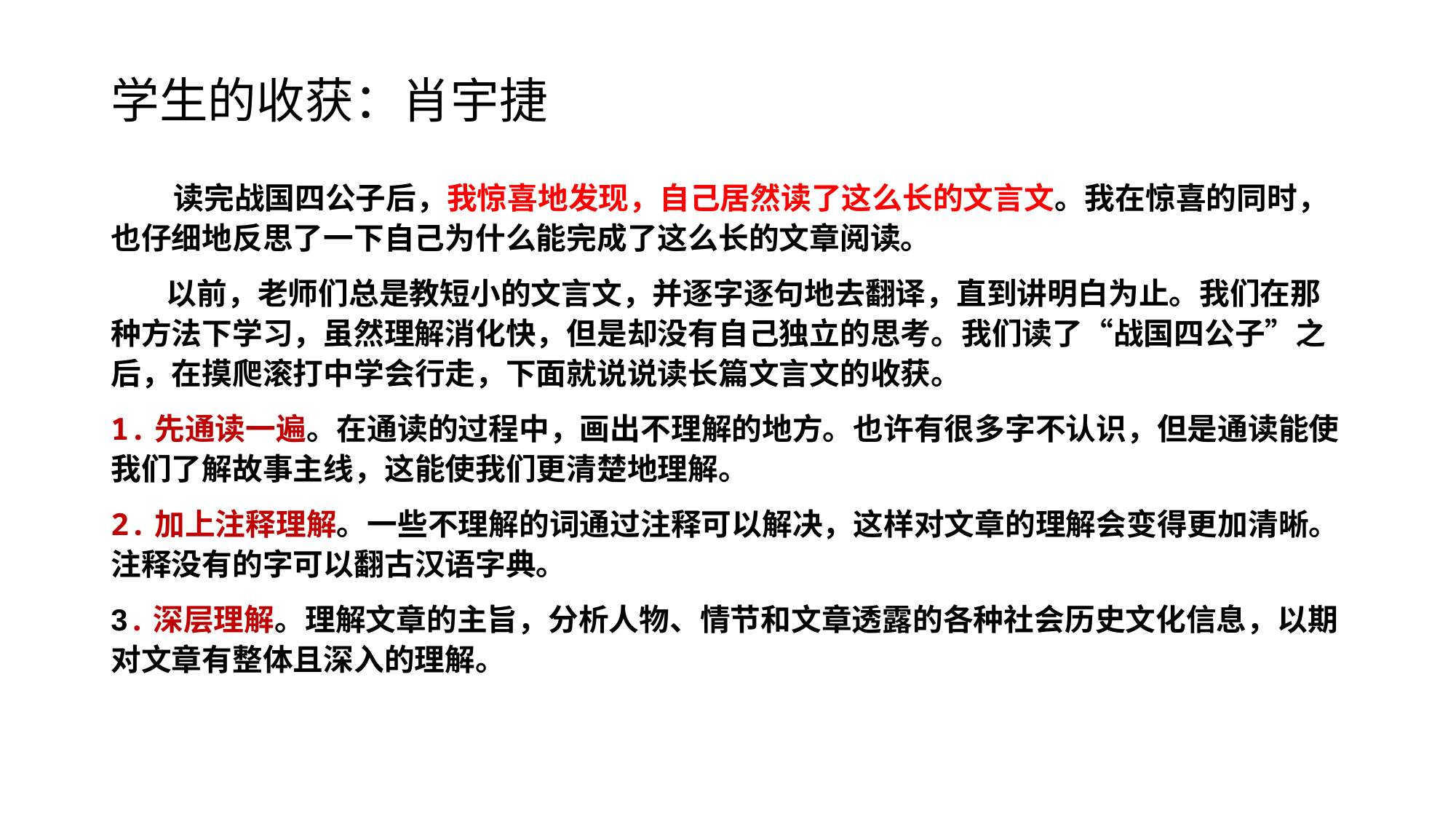

# 学生的收获：肖宇捷
        读完战国四公子后，我惊喜地发现，自己居然读了这么长的文言文。我在惊喜的同时，也仔细地反思了一下自己为什么能完成了这么长的文章阅读。
       以前，老师们总是教短小的文言文，并逐字逐句地去翻译，直到讲明白为止。我们在那种方法下学习，虽然理解消化快，但是却没有自己独立的思考。我们读了“战国四公子”之后，在摸爬滚打中学会行走，下面就说说读长篇文言文的收获。
1.先通读一遍。在通读的过程中，画出不理解的地方。也许有很多字不认识，但是通读能使我们了解故事主线，这能使我们更清楚地理解。
2.加上注释理解。一些不理解的词通过注释可以解决，这样对文章的理解会变得更加清晰。注释没有的字可以翻古汉语字典。
3.深层理解。理解文章的主旨，分析人物、情节和文章透露的各种社会历史文化信息，以期对文章有整体且深入的理解。